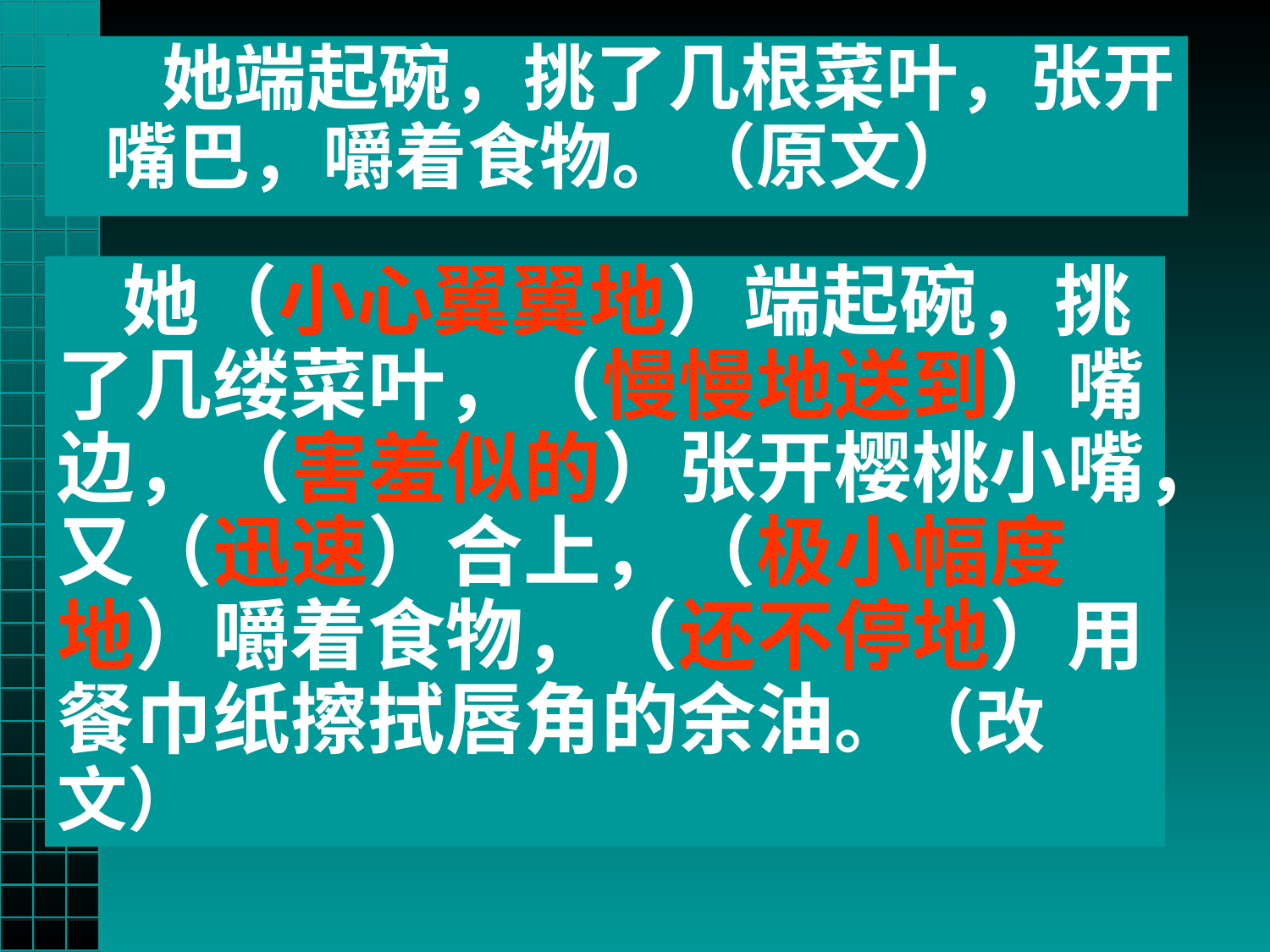

她端起碗，挑了几根菜叶，张开嘴巴，嚼着食物。（原文）
# 细节描写淑女的吃相
   她（小心翼翼地）端起碗，挑了几缕菜叶，（慢慢地送到）嘴边，（害羞似的）张开樱桃小嘴，又（迅速）合上，（极小幅度地）嚼着食物，（还不停地）用餐巾纸擦拭唇角的余油。（改文）